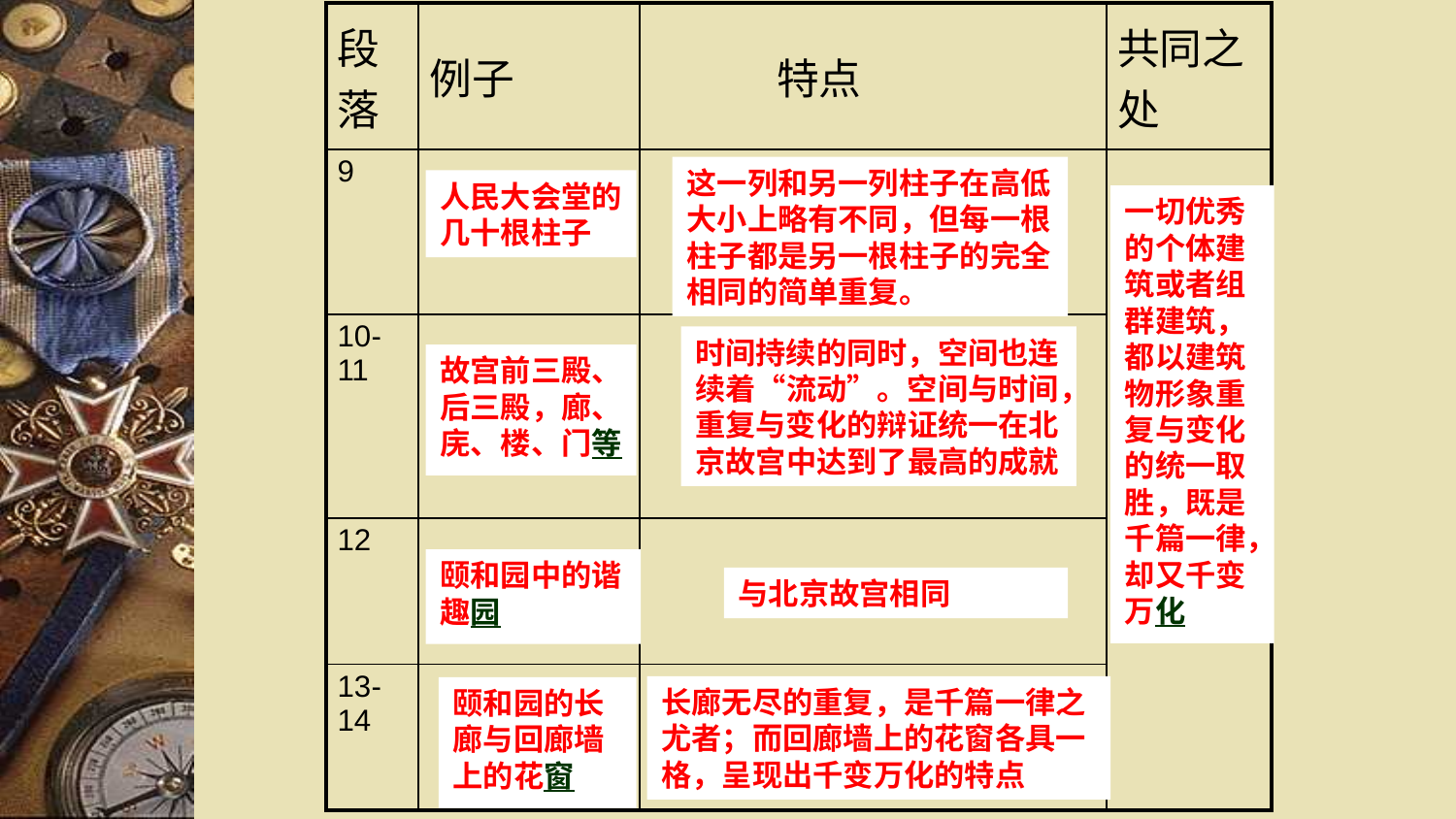

| 段落 | 例子 | 特点 | 共同之处 |
| --- | --- | --- | --- |
| 9 |  |  |  |
| 10-11 |  |  |  |
| 12 |  |  |  |
| 13-14 |  |  |  |
这一列和另一列柱子在高低大小上略有不同，但每一根柱子都是另一根柱子的完全相同的简单重复。
人民大会堂的几十根柱子
一切优秀的个体建筑或者组群建筑，都以建筑物形象重复与变化的统一取胜，既是千篇一律，却又千变万化
时间持续的同时，空间也连续着“流动”。空间与时间，重复与变化的辩证统一在北京故宫中达到了最高的成就
故宫前三殿、后三殿，廊、庑、楼、门等
颐和园中的谐趣园
与北京故宫相同
长廊无尽的重复，是千篇一律之尤者；而回廊墙上的花窗各具一格，呈现出千变万化的特点
颐和园的长廊与回廊墙上的花窗